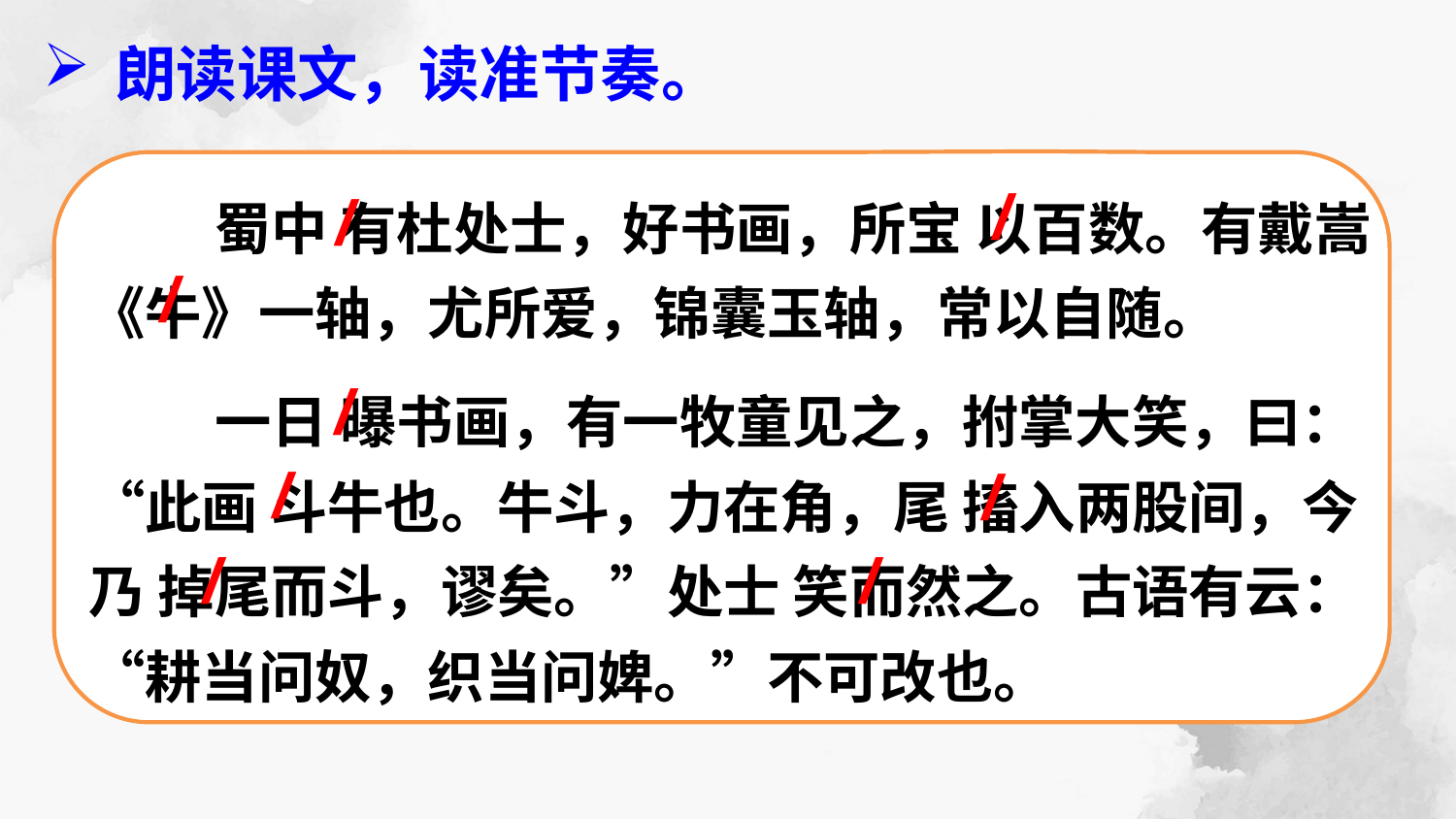

朗读课文，读准节奏。

/
蜀中 有杜处士，好书画，所宝 以百数。有戴嵩 《牛》一轴，尤所爱，锦囊玉轴，常以自随。
一日 曝书画，有一牧童见之，拊掌大笑，曰：“此画 斗牛也。牛斗，力在角，尾 搐入两股间，今乃 掉尾而斗，谬矣。”处士 笑而然之。古语有云：“耕当问奴，织当问婢。”不可改也。
/
/
/
/
/
/
/